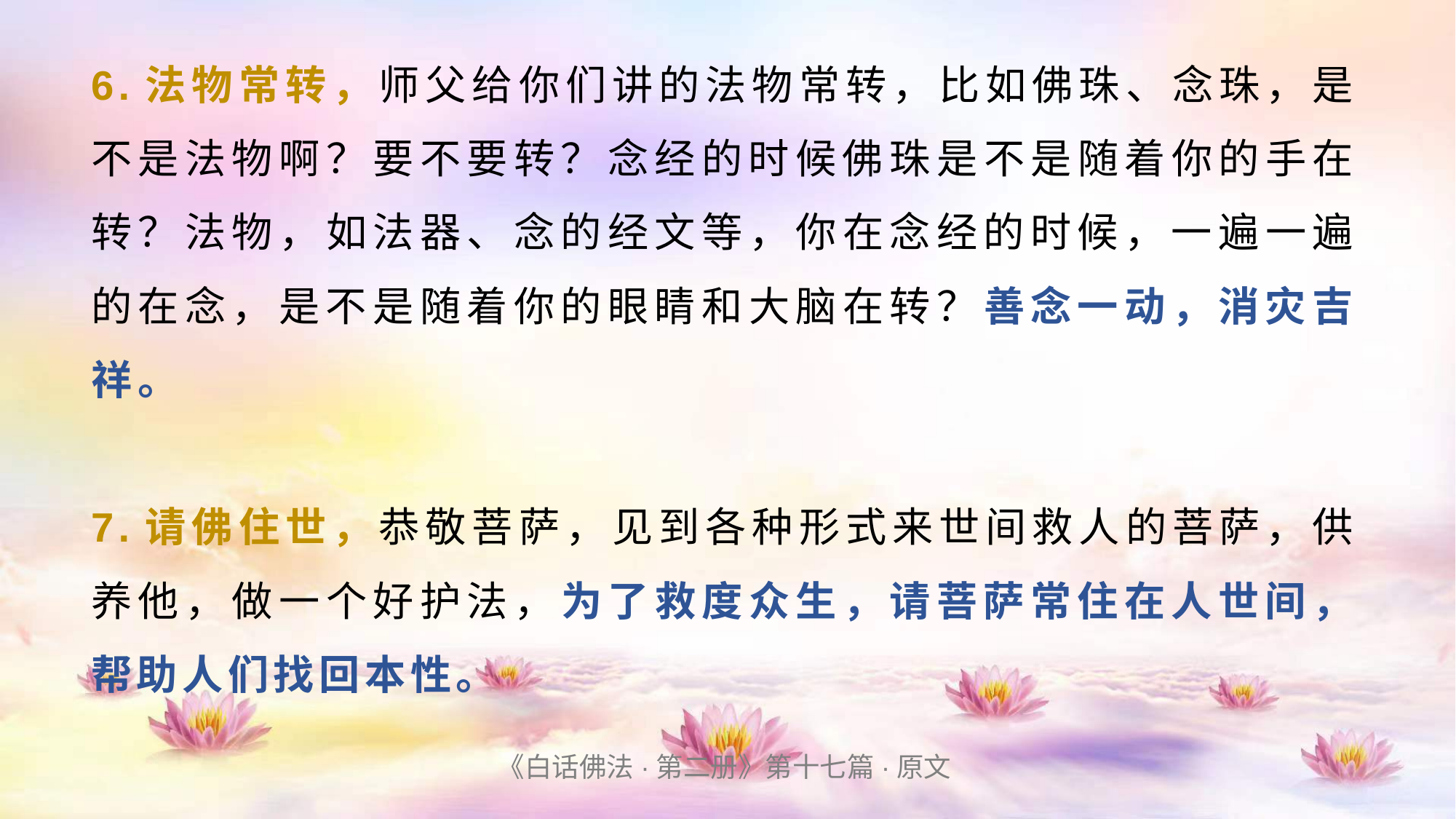

# 6.法物常转，师父给你们讲的法物常转，比如佛珠、念珠，是不是法物啊？要不要转？念经的时候佛珠是不是随着你的手在转？法物，如法器、念的经文等，你在念经的时候，一遍一遍的在念，是不是随着你的眼睛和大脑在转？善念一动，消灾吉祥。 7.请佛住世，恭敬菩萨，见到各种形式来世间救人的菩萨，供养他，做一个好护法，为了救度众生，请菩萨常住在人世间，帮助人们找回本性。
《白话佛法·第二册》第十七篇·原文